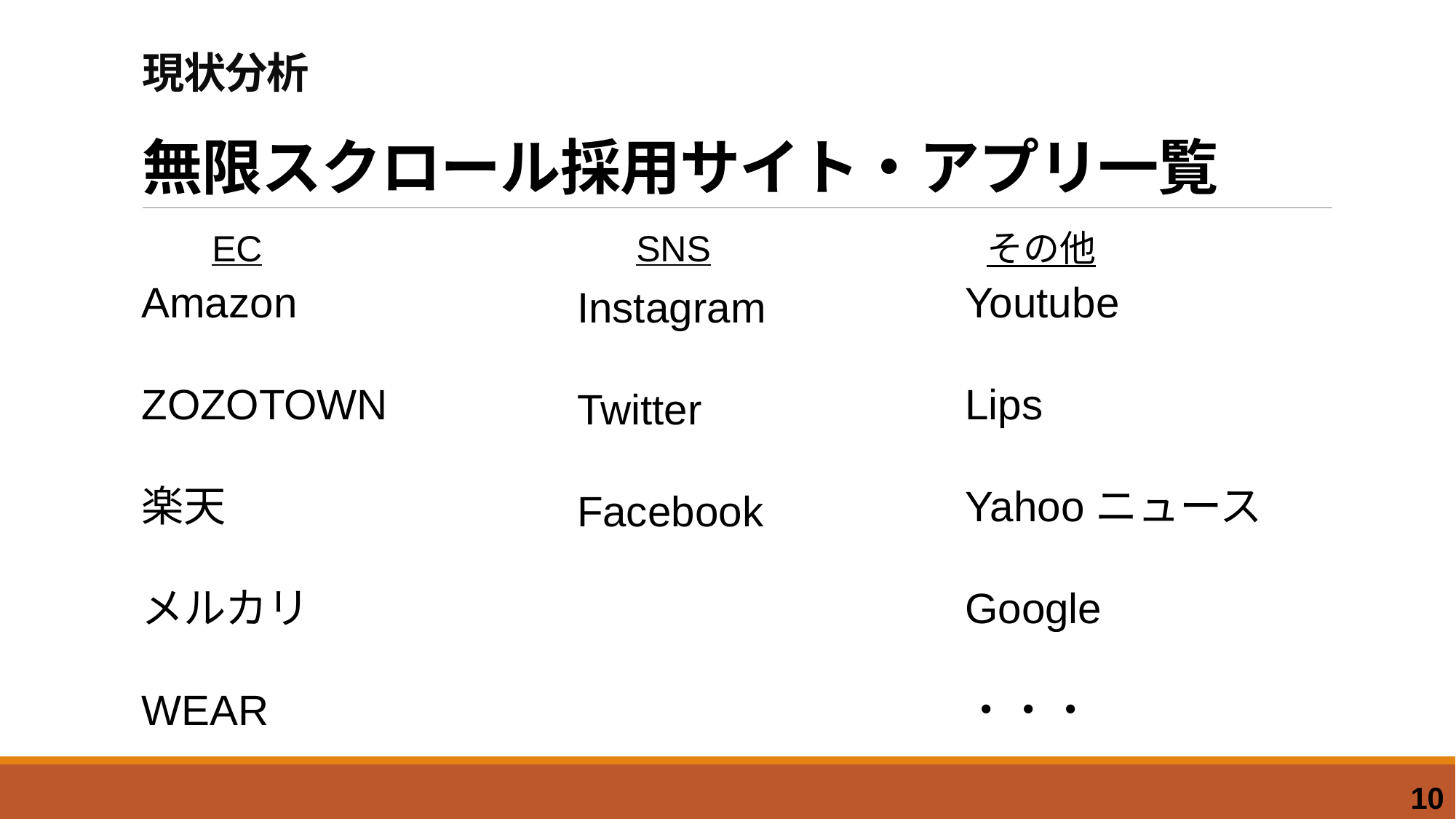

# 現状分析 無限スクロール採用サイト・アプリ一覧
　　 EC　　　　　　　　        SNS　　　　　　      その他
Amazon

ZOZOTOWN

楽天

メルカリ

WEAR
Youtube

Lips

Yahooニュース

Google

・・・

Instagram

Twitter

Facebook
10